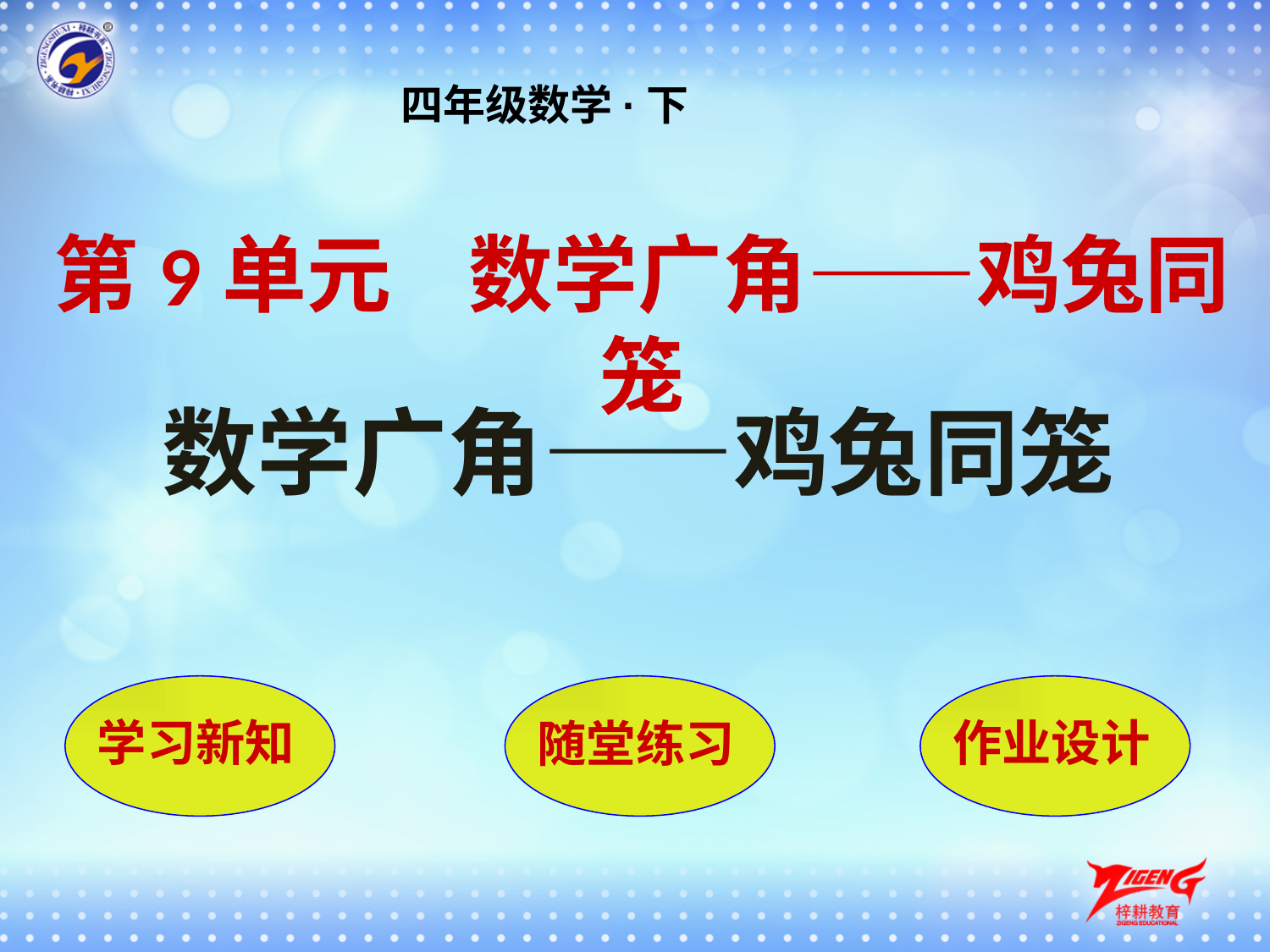

四年级数学·下
第9单元    数学广角——鸡兔同笼
数学广角——鸡兔同笼

学习新知

随堂练习

作业设计